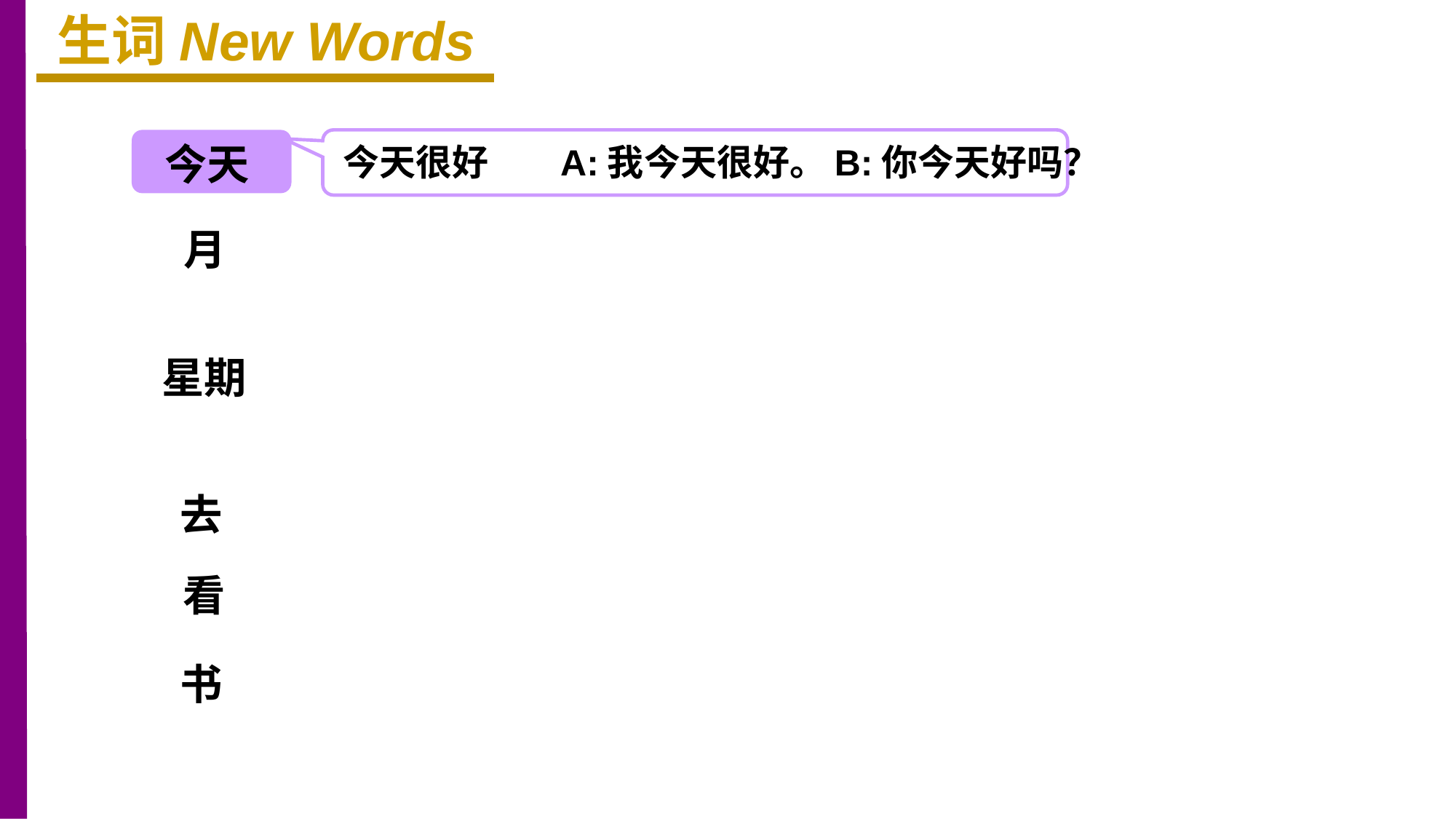

生词New Words

今天
今天很好
A:我今天很好。B:你今天好吗？
月
星期
去
看
书